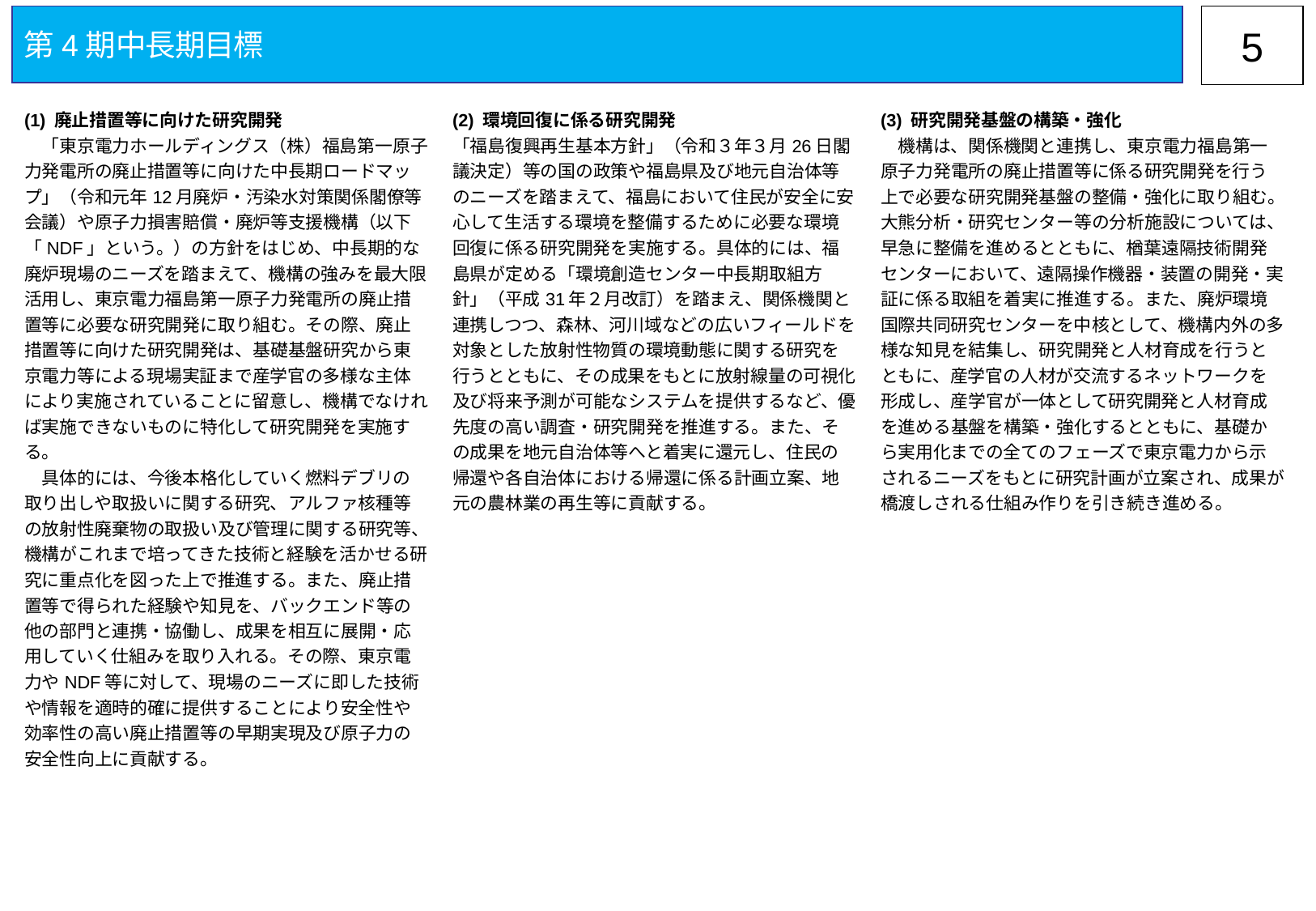

第4期中長期目標
5
| (1) 廃止措置等に向けた研究開発 　「東京電力ホールディングス（株）福島第一原子力発電所の廃止措置等に向けた中長期ロードマップ」（令和元年12月廃炉・汚染水対策関係閣僚等会議）や原子力損害賠償・廃炉等支援機構（以下「NDF」という。）の方針をはじめ、中長期的な廃炉現場のニーズを踏まえて、機構の強みを最大限活用し、東京電力福島第一原子力発電所の廃止措置等に必要な研究開発に取り組む。その際、廃止措置等に向けた研究開発は、基礎基盤研究から東京電力等による現場実証まで産学官の多様な主体により実施されていることに留意し、機構でなければ実施できないものに特化して研究開発を実施する。 　具体的には、今後本格化していく燃料デブリの取り出しや取扱いに関する研究、アルファ核種等の放射性廃棄物の取扱い及び管理に関する研究等、機構がこれまで培ってきた技術と経験を活かせる研究に重点化を図った上で推進する。また、廃止措置等で得られた経験や知見を、バックエンド等の他の部門と連携・協働し、成果を相互に展開・応用していく仕組みを取り入れる。その際、東京電力やNDF等に対して、現場のニーズに即した技術や情報を適時的確に提供することにより安全性や効率性の高い廃止措置等の早期実現及び原子力の安全性向上に貢献する。 | (2) 環境回復に係る研究開発 「福島復興再生基本方針」（令和３年３月26日閣議決定）等の国の政策や福島県及び地元自治体等のニーズを踏まえて、福島において住民が安全に安心して生活する環境を整備するために必要な環境回復に係る研究開発を実施する。具体的には、福島県が定める「環境創造センター中長期取組方針」（平成31年２月改訂）を踏まえ、関係機関と連携しつつ、森林、河川域などの広いフィールドを対象とした放射性物質の環境動態に関する研究を行うとともに、その成果をもとに放射線量の可視化及び将来予測が可能なシステムを提供するなど、優先度の高い調査・研究開発を推進する。また、その成果を地元自治体等へと着実に還元し、住民の帰還や各自治体における帰還に係る計画立案、地元の農林業の再生等に貢献する。 | (3) 研究開発基盤の構築・強化 　機構は、関係機関と連携し、東京電力福島第一原子力発電所の廃止措置等に係る研究開発を行う上で必要な研究開発基盤の整備・強化に取り組む。大熊分析・研究センター等の分析施設については、早急に整備を進めるとともに、楢葉遠隔技術開発センターにおいて、遠隔操作機器・装置の開発・実証に係る取組を着実に推進する。また、廃炉環境国際共同研究センターを中核として、機構内外の多様な知見を結集し、研究開発と人材育成を行うとともに、産学官の人材が交流するネットワークを形成し、産学官が一体として研究開発と人材育成を進める基盤を構築・強化するとともに、基礎から実用化までの全てのフェーズで東京電力から示されるニーズをもとに研究計画が立案され、成果が橋渡しされる仕組み作りを引き続き進める。 |
| --- | --- | --- |